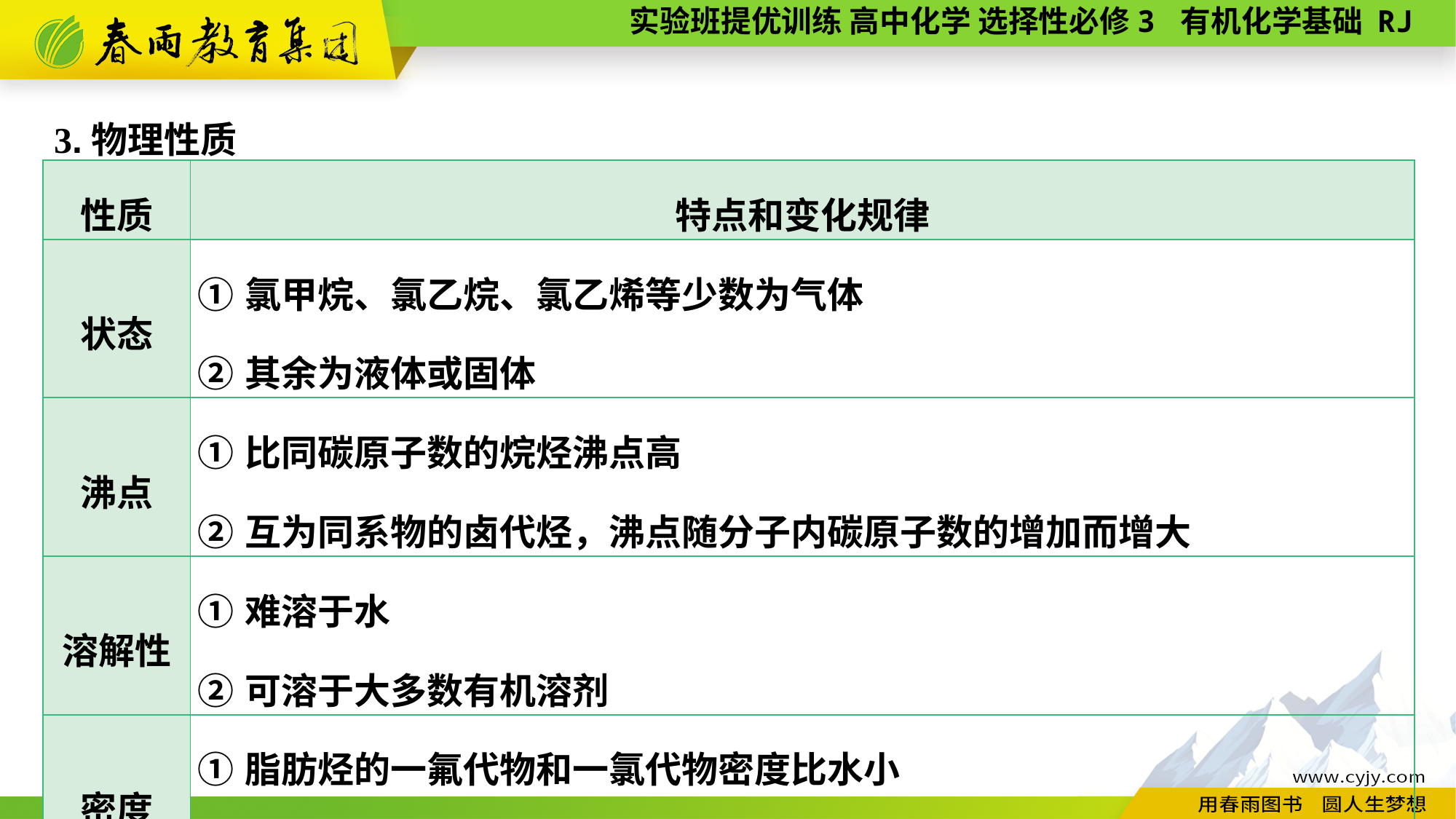

3.物理性质
| 性质 | 特点和变化规律 |
| --- | --- |
| 状态 | ①氯甲烷、氯乙烷、氯乙烯等少数为气体 ②其余为液体或固体 |
| 沸点 | ①比同碳原子数的烷烃沸点高 ②互为同系物的卤代烃，沸点随分子内碳原子数的增加而增大 |
| 溶解性 | ①难溶于水 ②可溶于大多数有机溶剂 |
| 密度 | ①脂肪烃的一氟代物和一氯代物密度比水小 ②其余比水大 |